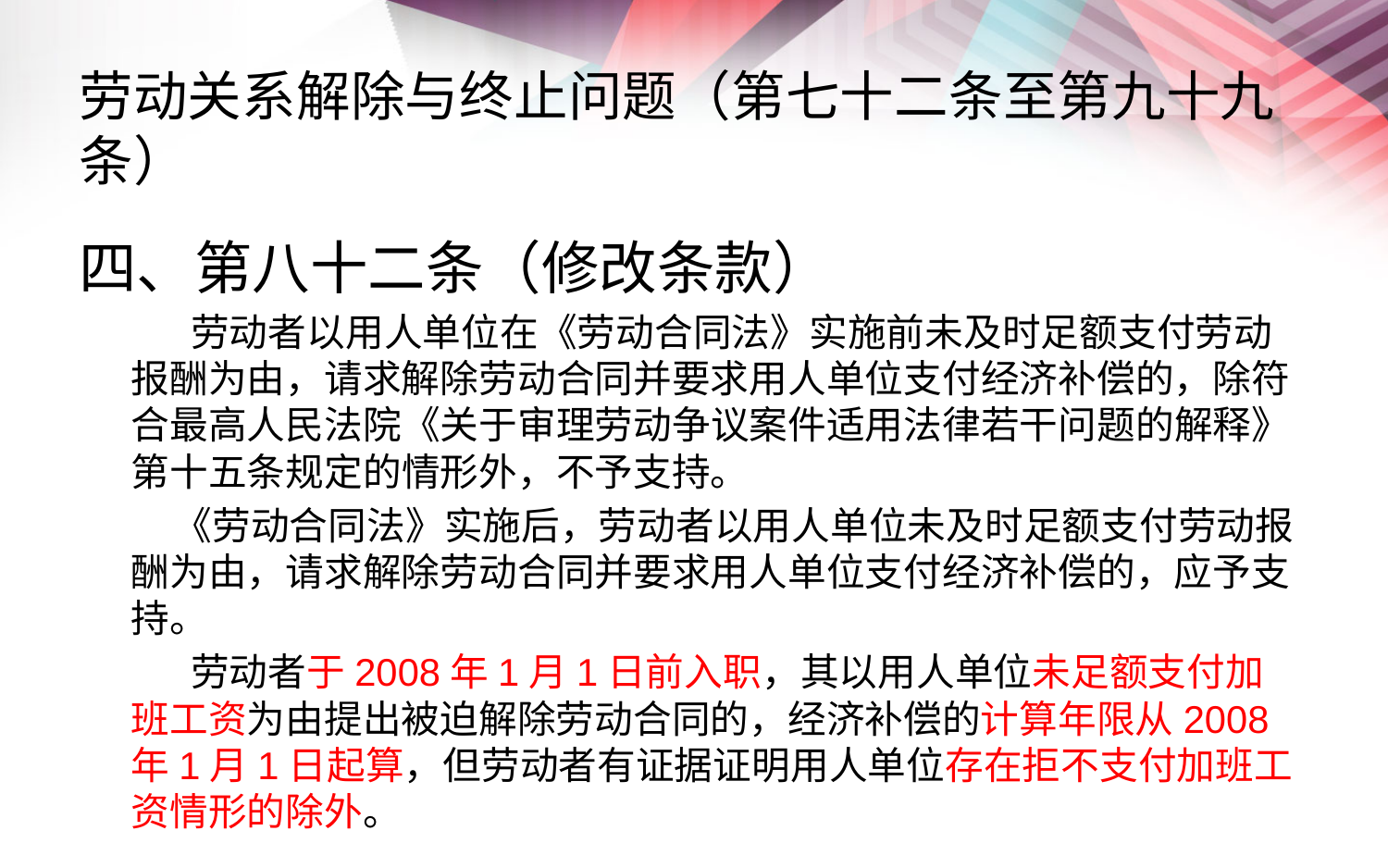

# 劳动关系解除与终止问题（第七十二条至第九十九条）
四、第八十二条（修改条款）
            劳动者以用人单位在《劳动合同法》实施前未及时足额支付劳动报酬为由，请求解除劳动合同并要求用人单位支付经济补偿的，除符合最高人民法院《关于审理劳动争议案件适用法律若干问题的解释》第十五条规定的情形外，不予支持。
          《劳动合同法》实施后，劳动者以用人单位未及时足额支付劳动报酬为由，请求解除劳动合同并要求用人单位支付经济补偿的，应予支持。
            劳动者于2008年1月1日前入职，其以用人单位未足额支付加班工资为由提出被迫解除劳动合同的，经济补偿的计算年限从2008年1月1日起算，但劳动者有证据证明用人单位存在拒不支付加班工资情形的除外。